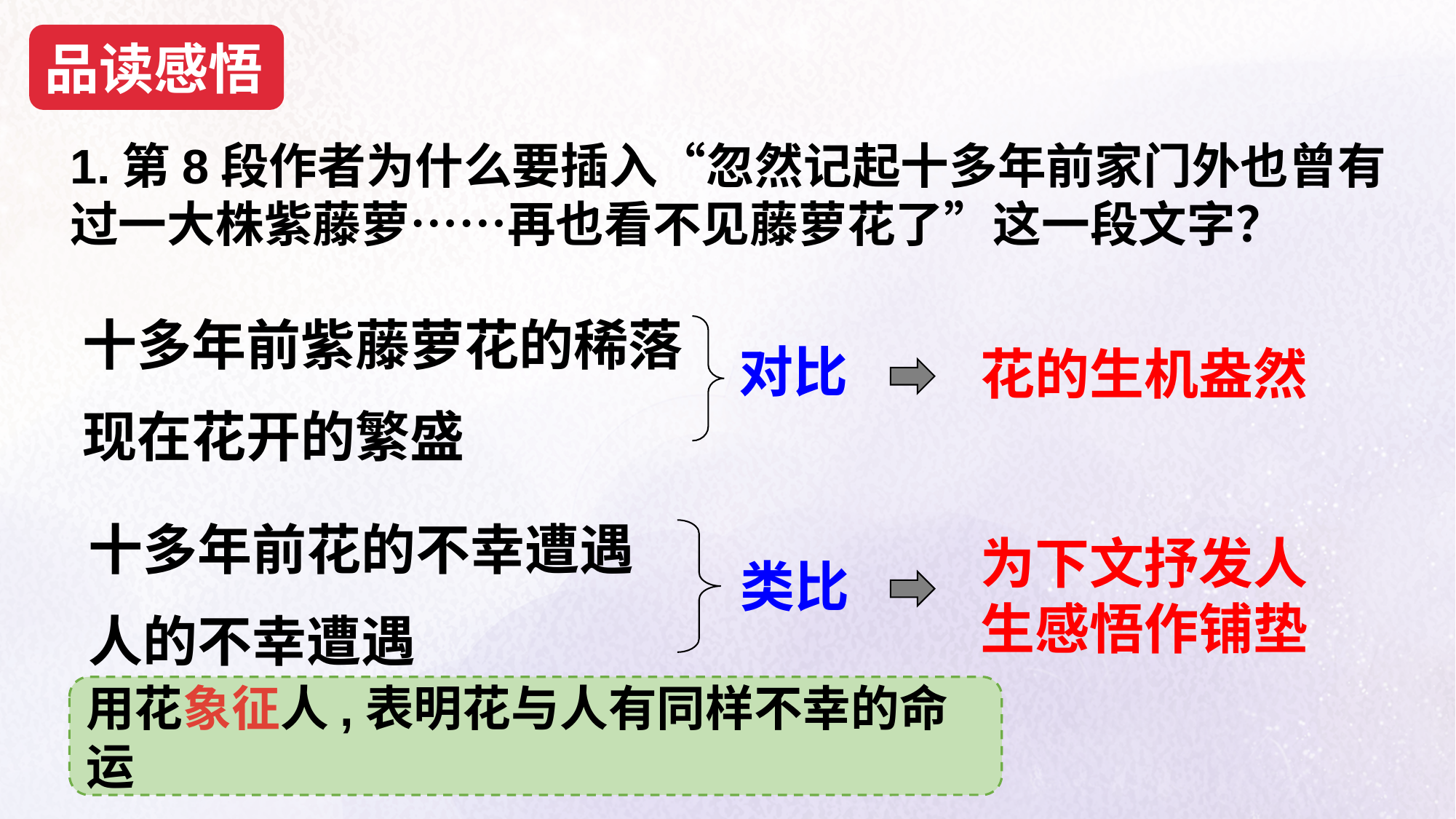

品读感悟
1.第8段作者为什么要插入“忽然记起十多年前家门外也曾有过一大株紫藤萝……再也看不见藤萝花了”这一段文字？
十多年前紫藤萝花的稀落
现在花开的繁盛

对比
花的生机盎然

十多年前花的不幸遭遇
人的不幸遭遇

为下文抒发人生感悟作铺垫
类比

用花象征人,表明花与人有同样不幸的命运